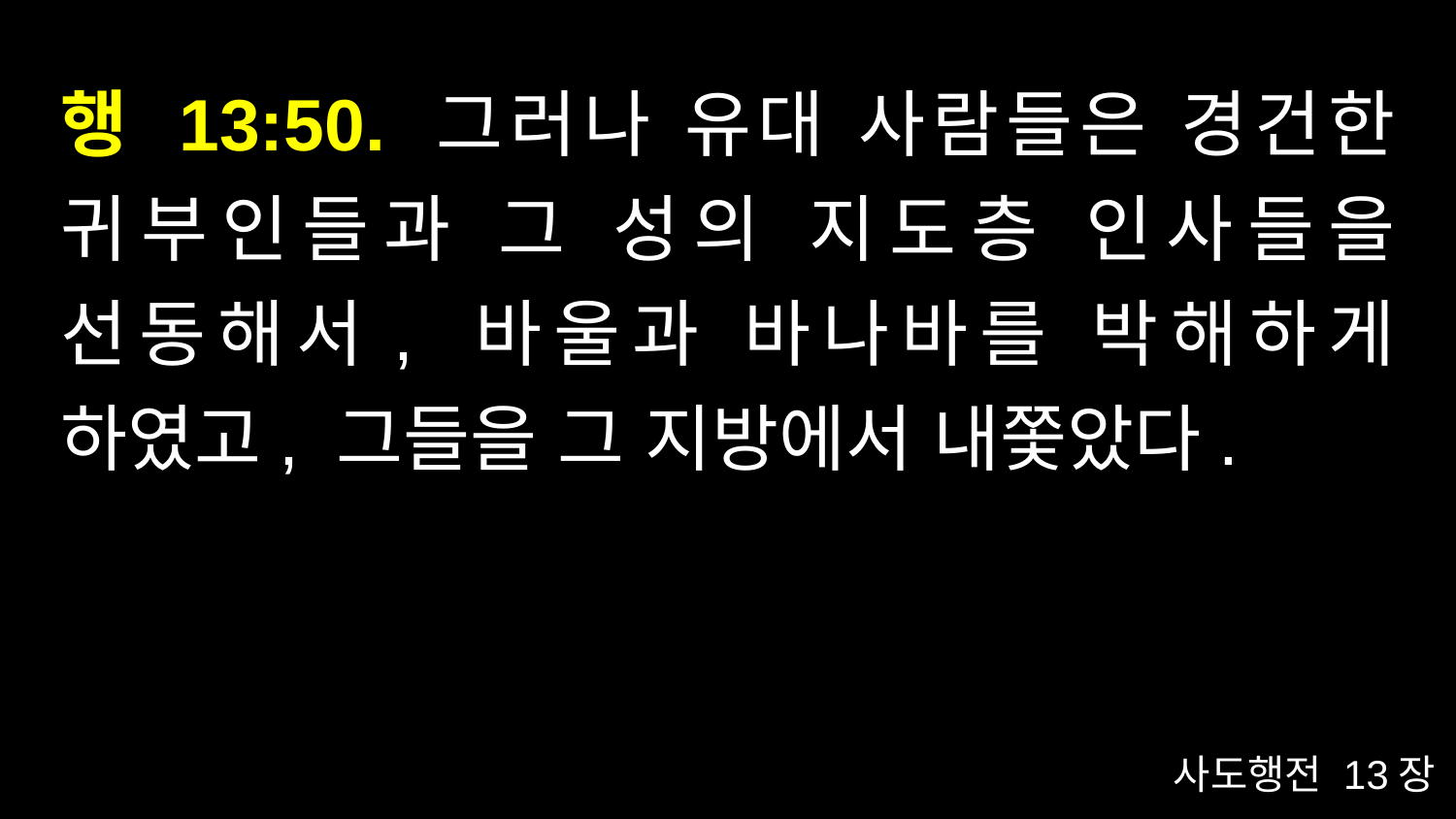

# 행 13:50. 그러나 유대 사람들은 경건한 귀부인들과 그 성의 지도층 인사들을 선동해서, 바울과 바나바를 박해하게 하였고, 그들을 그 지방에서 내쫓았다.
사도행전 13장